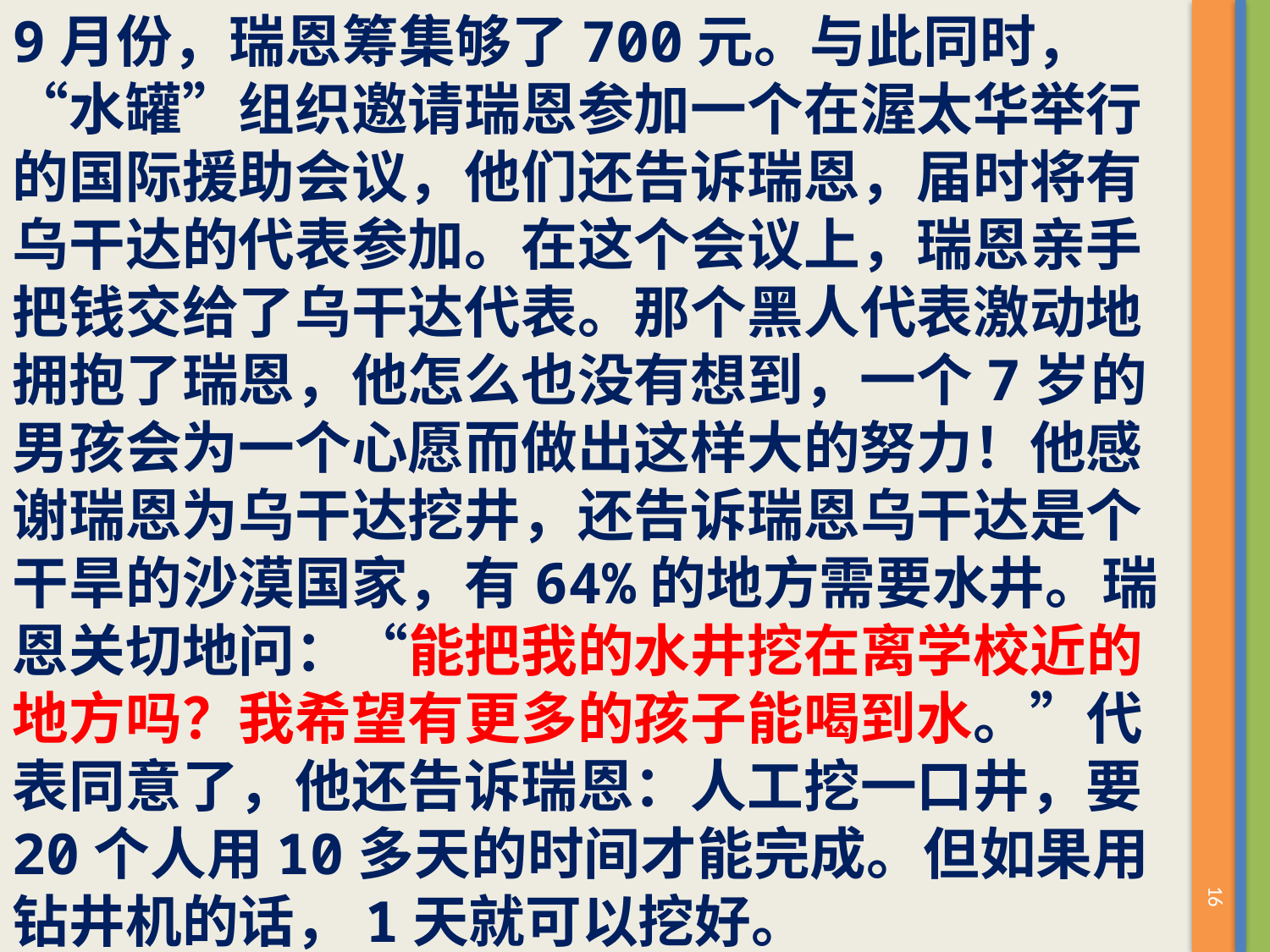

9月份，瑞恩筹集够了700元。与此同时，“水罐”组织邀请瑞恩参加一个在渥太华举行的国际援助会议，他们还告诉瑞恩，届时将有乌干达的代表参加。在这个会议上，瑞恩亲手把钱交给了乌干达代表。那个黑人代表激动地拥抱了瑞恩，他怎么也没有想到，一个7岁的男孩会为一个心愿而做出这样大的努力！他感谢瑞恩为乌干达挖井，还告诉瑞恩乌干达是个干旱的沙漠国家，有64%的地方需要水井。瑞恩关切地问：“能把我的水井挖在离学校近的地方吗？我希望有更多的孩子能喝到水。”代表同意了，他还告诉瑞恩：人工挖一口井，要20个人用10多天的时间才能完成。但如果用钻井机的话，1天就可以挖好。
16